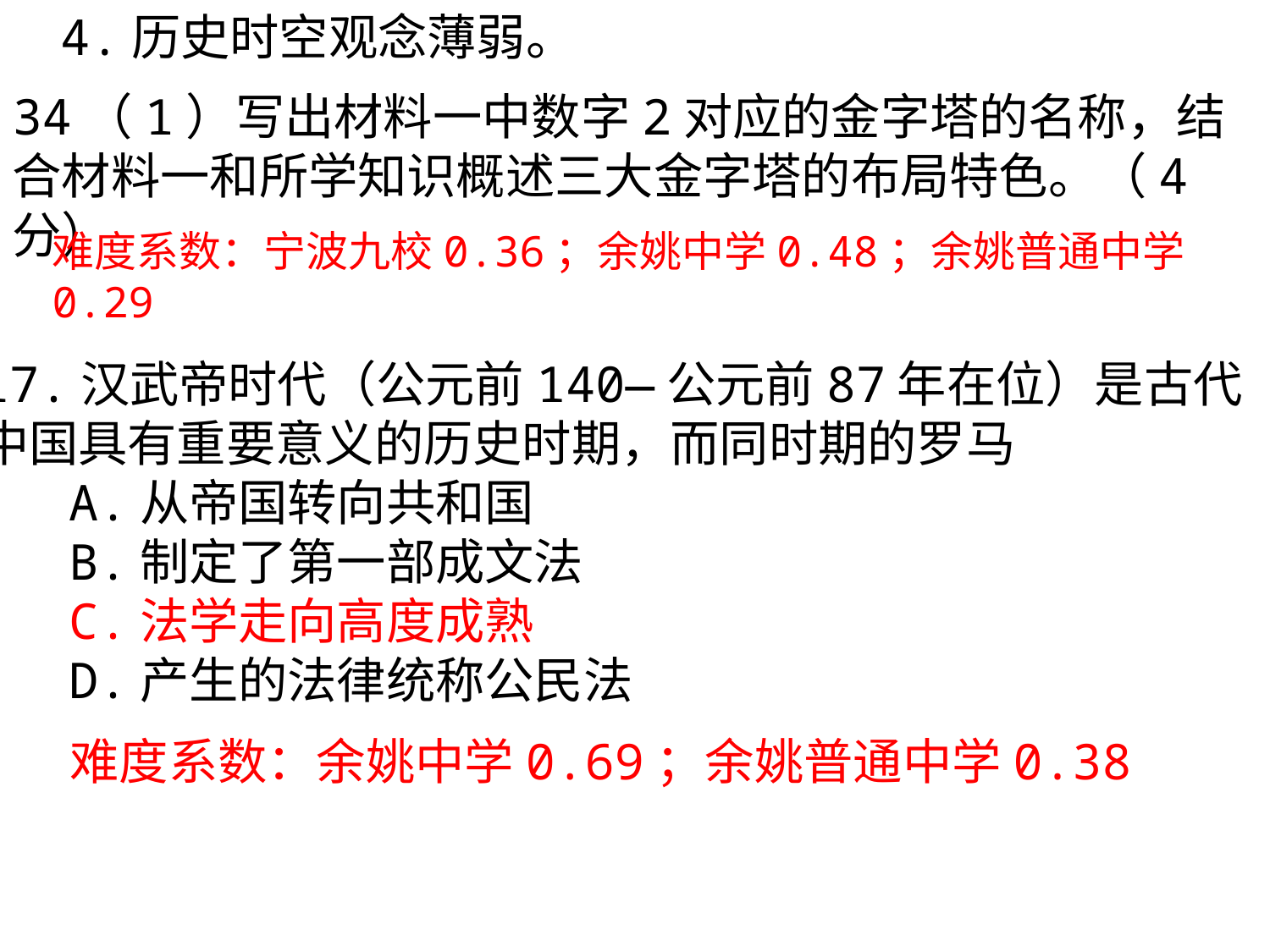

4.历史时空观念薄弱。
34（1）写出材料一中数字2对应的金字塔的名称，结合材料一和所学知识概述三大金字塔的布局特色。（4分）
难度系数：宁波九校0.36；余姚中学0.48；余姚普通中学0.29
17.汉武帝时代（公元前140—公元前87年在位）是古代
中国具有重要意义的历史时期，而同时期的罗马
   A.从帝国转向共和国
   B.制定了第一部成文法
   C.法学走向高度成熟
   D.产生的法律统称公民法

难度系数：余姚中学0.69；余姚普通中学0.38